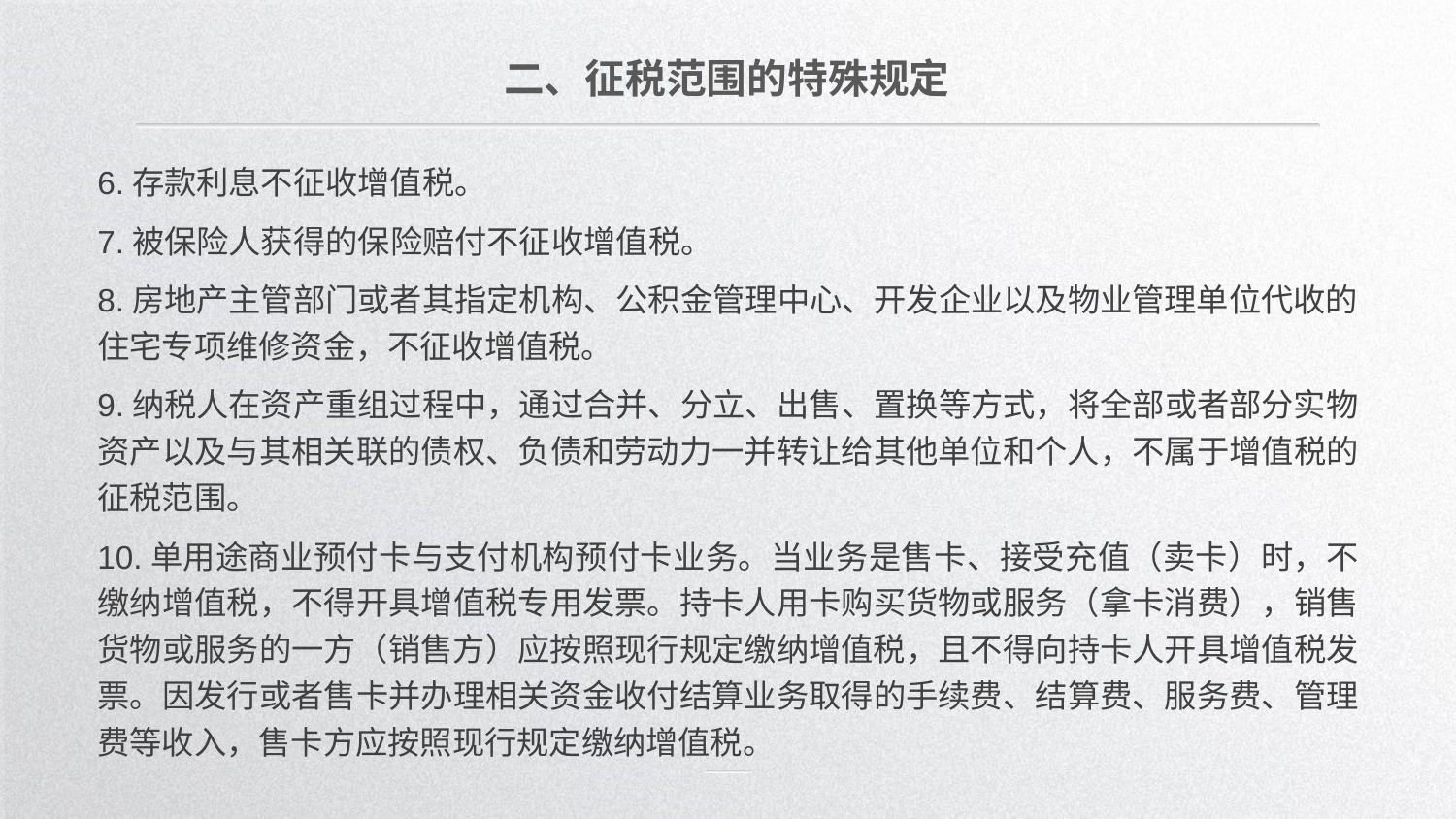

二、征税范围的特殊规定
6.存款利息不征收增值税。
7.被保险人获得的保险赔付不征收增值税。
8.房地产主管部门或者其指定机构、公积金管理中心、开发企业以及物业管理单位代收的住宅专项维修资金，不征收增值税。
9.纳税人在资产重组过程中，通过合并、分立、出售、置换等方式，将全部或者部分实物资产以及与其相关联的债权、负债和劳动力一并转让给其他单位和个人，不属于增值税的征税范围。
10.单用途商业预付卡与支付机构预付卡业务。当业务是售卡、接受充值（卖卡）时，不缴纳增值税，不得开具增值税专用发票。持卡人用卡购买货物或服务（拿卡消费），销售货物或服务的一方（销售方）应按照现行规定缴纳增值税，且不得向持卡人开具增值税发票。因发行或者售卡并办理相关资金收付结算业务取得的手续费、结算费、服务费、管理费等收入，售卡方应按照现行规定缴纳增值税。